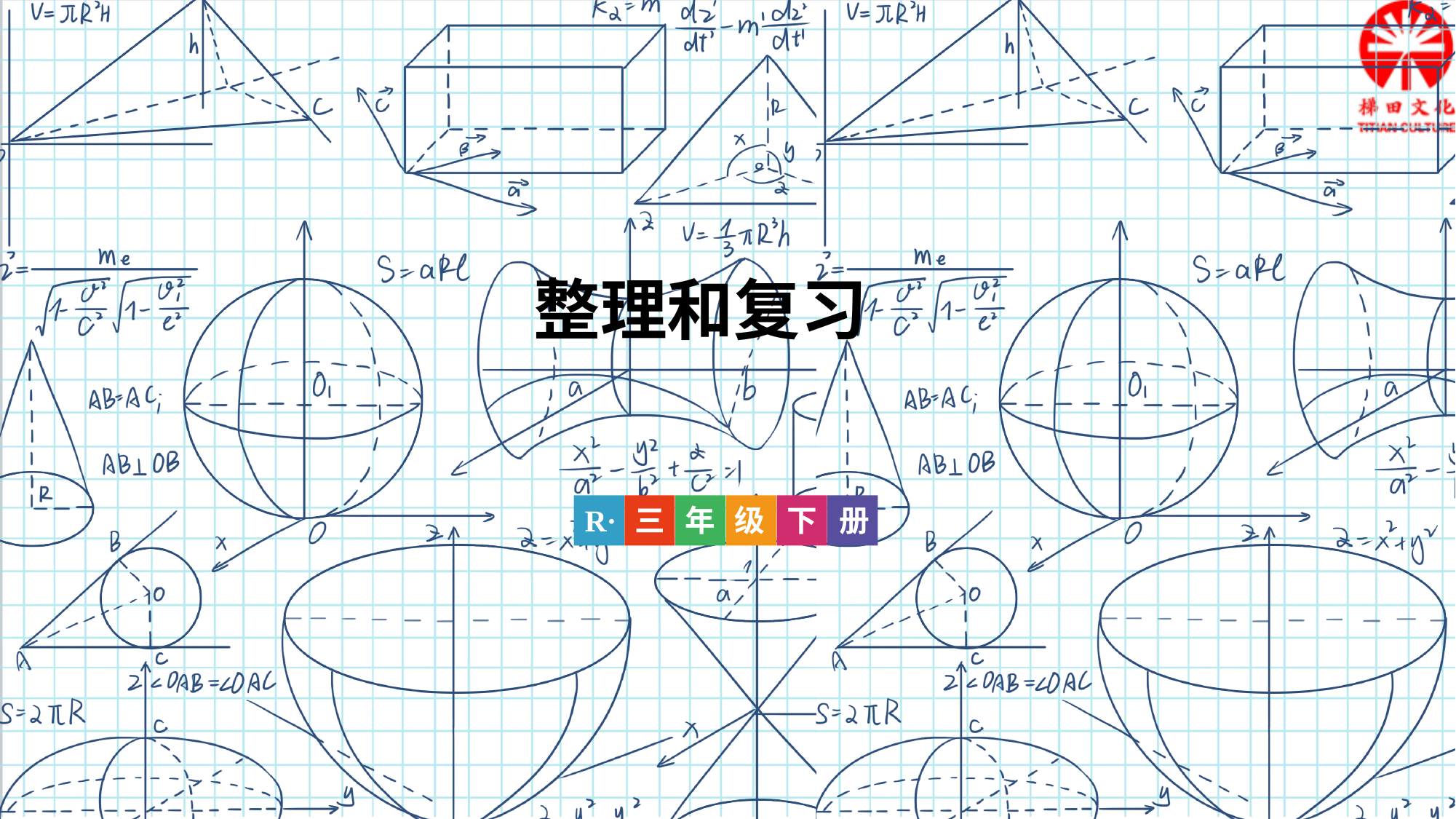

整理和复习

R·
三
年
级
下
册